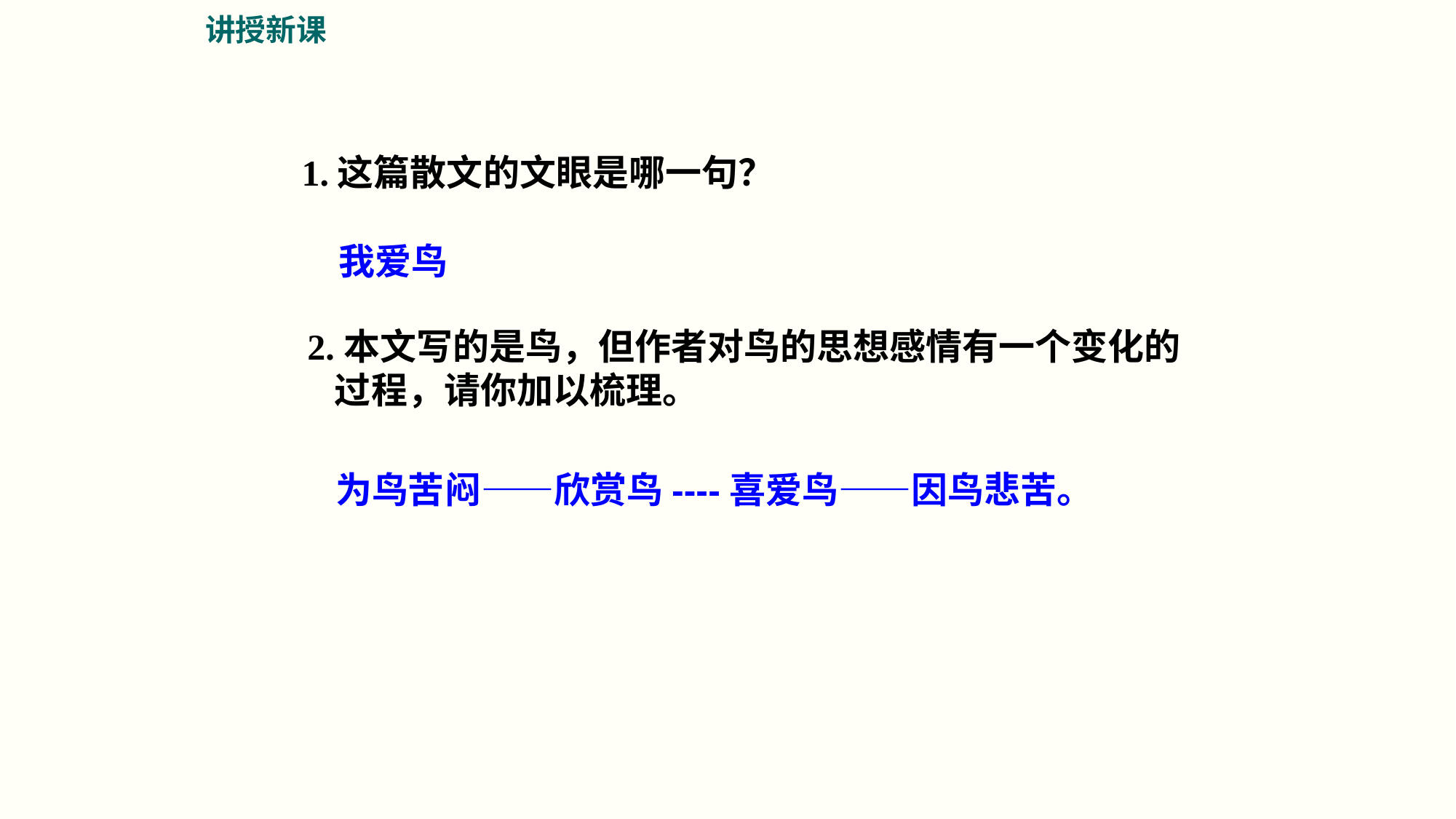

讲授新课
1.这篇散文的文眼是哪一句？
我爱鸟
2.本文写的是鸟，但作者对鸟的思想感情有一个变化的过程，请你加以梳理。
为鸟苦闷——欣赏鸟----喜爱鸟——因鸟悲苦。